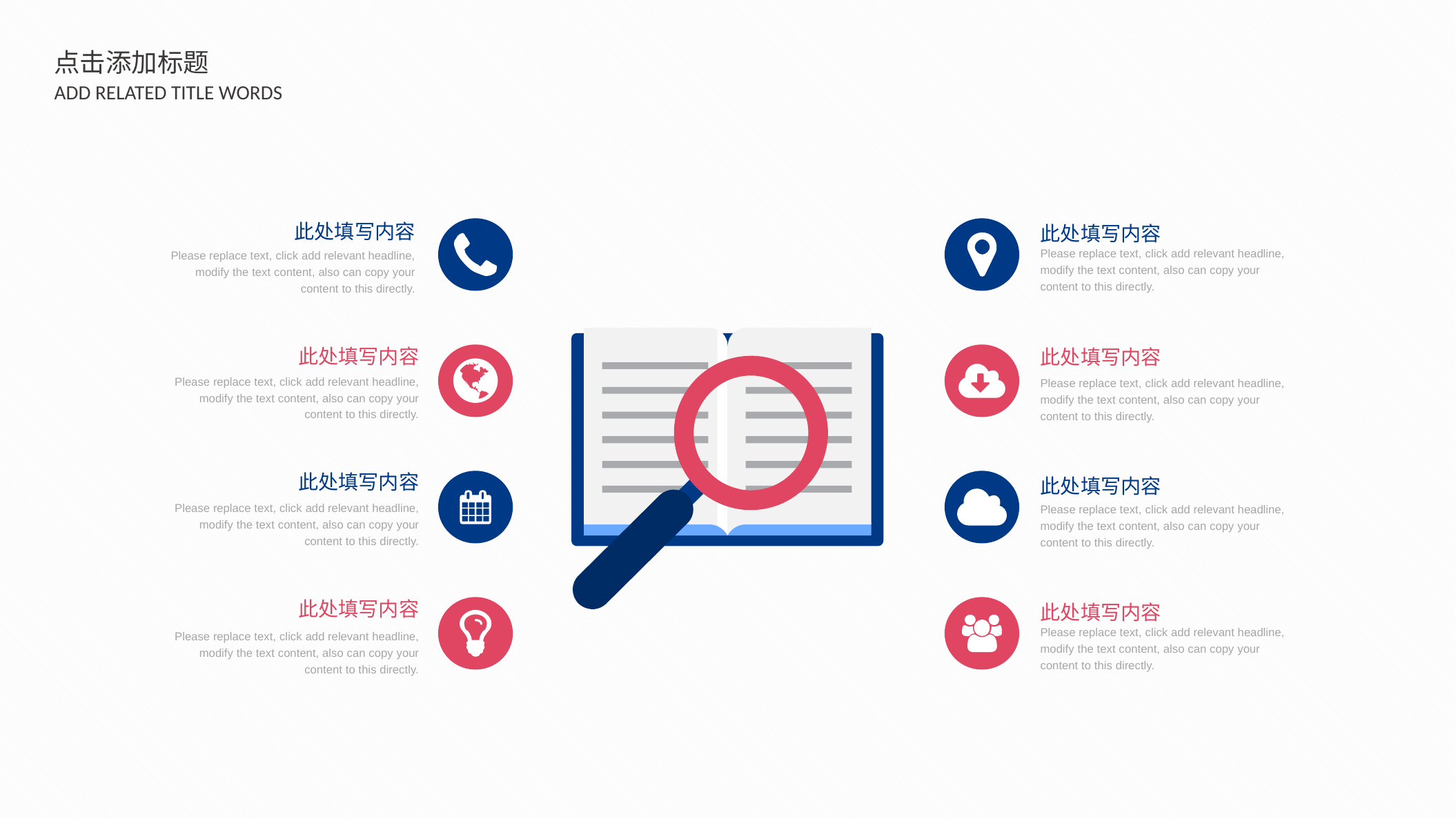

点击添加标题
ADD RELATED TITLE WORDS
此处填写内容
Please replace text, click add relevant headline, modify the text content, also can copy your content to this directly.
此处填写内容
Please replace text, click add relevant headline, modify the text content, also can copy your content to this directly.

此处填写内容
Please replace text, click add relevant headline, modify the text content, also can copy your content to this directly.
此处填写内容
Please replace text, click add relevant headline, modify the text content, also can copy your content to this directly.

此处填写内容
Please replace text, click add relevant headline, modify the text content, also can copy your content to this directly.
此处填写内容
Please replace text, click add relevant headline, modify the text content, also can copy your content to this directly.

此处填写内容
Please replace text, click add relevant headline, modify the text content, also can copy your content to this directly.
此处填写内容
Please replace text, click add relevant headline, modify the text content, also can copy your content to this directly.